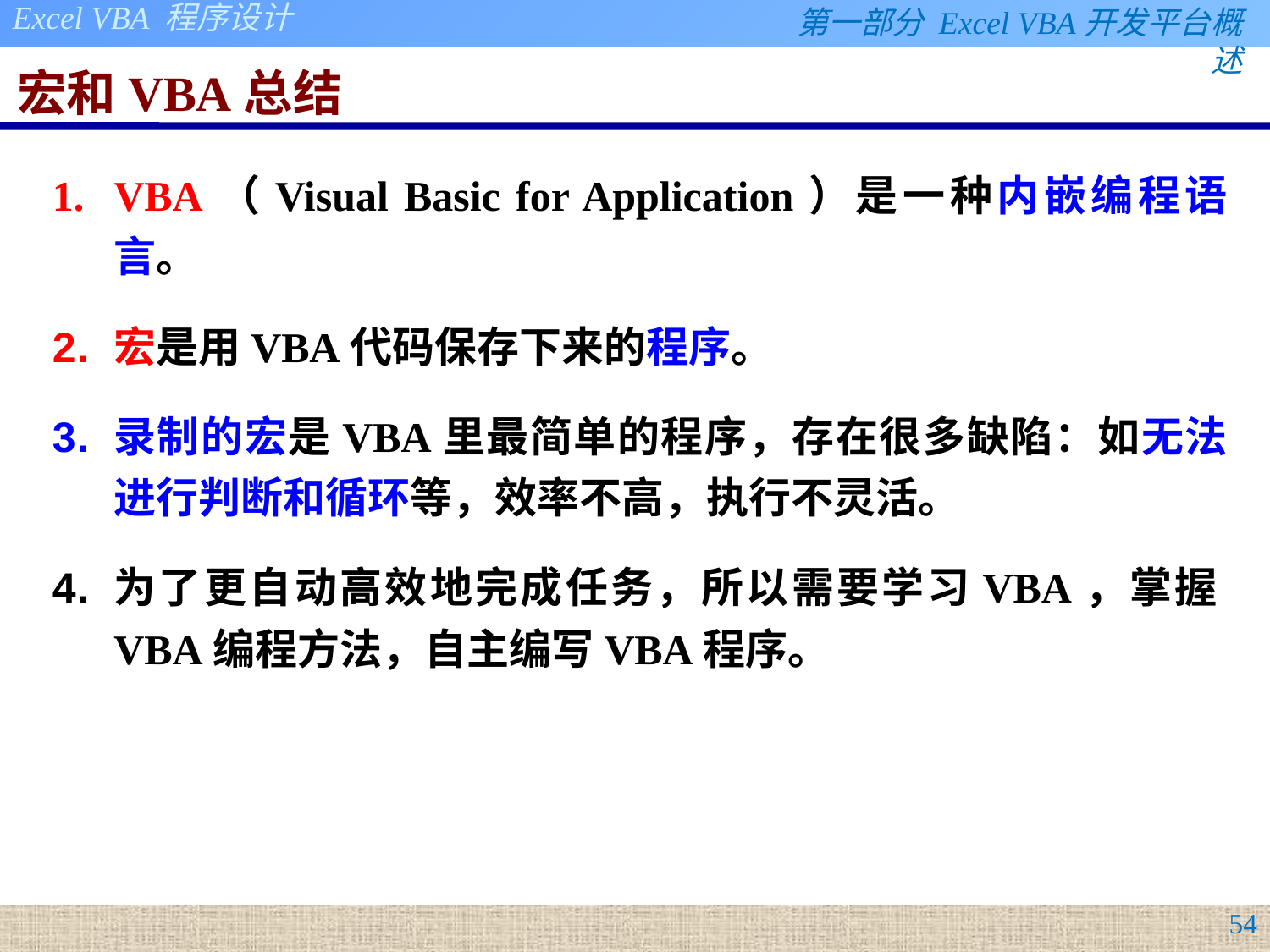

# 宏和VBA总结
VBA（Visual Basic for Application）是一种内嵌编程语言。
宏是用VBA代码保存下来的程序。
录制的宏是VBA里最简单的程序，存在很多缺陷：如无法进行判断和循环等，效率不高，执行不灵活。
为了更自动高效地完成任务，所以需要学习VBA，掌握VBA编程方法，自主编写VBA程序。